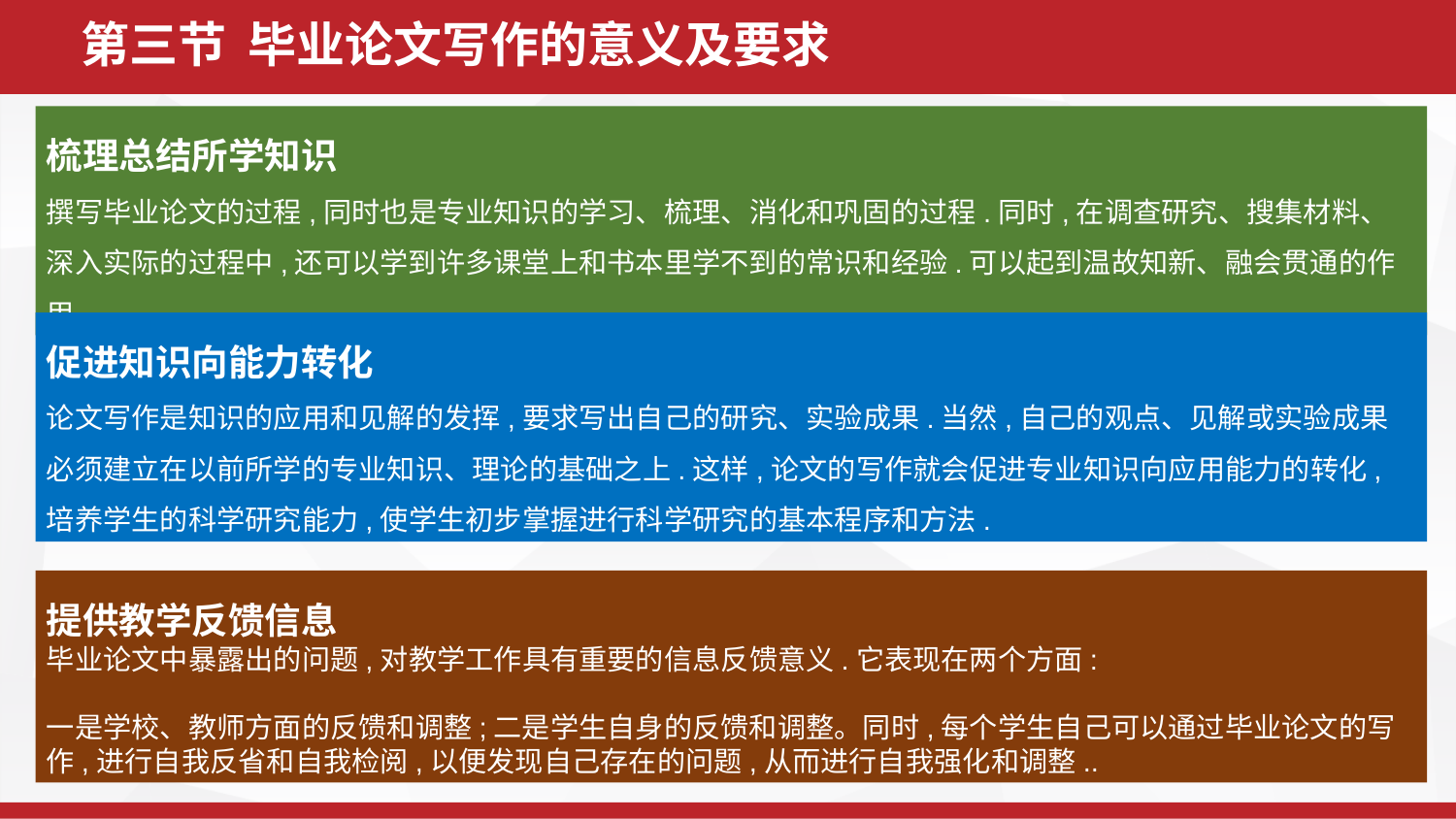

第三节  毕业论文写作的意义及要求
梳理总结所学知识
撰写毕业论文的过程,同时也是专业知识的学习、梳理、消化和巩固的过程.同时,在调查研究、搜集材料、深入实际的过程中,还可以学到许多课堂上和书本里学不到的常识和经验.可以起到温故知新、融会贯通的作用。
促进知识向能力转化
论文写作是知识的应用和见解的发挥,要求写出自己的研究、实验成果.当然,自己的观点、见解或实验成果必须建立在以前所学的专业知识、理论的基础之上.这样,论文的写作就会促进专业知识向应用能力的转化,培养学生的科学研究能力,使学生初步掌握进行科学研究的基本程序和方法.
提供教学反馈信息
毕业论文中暴露出的问题,对教学工作具有重要的信息反馈意义.它表现在两个方面:

一是学校、教师方面的反馈和调整;二是学生自身的反馈和调整。同时,每个学生自己可以通过毕业论文的写作,进行自我反省和自我检阅,以便发现自己存在的问题,从而进行自我强化和调整..